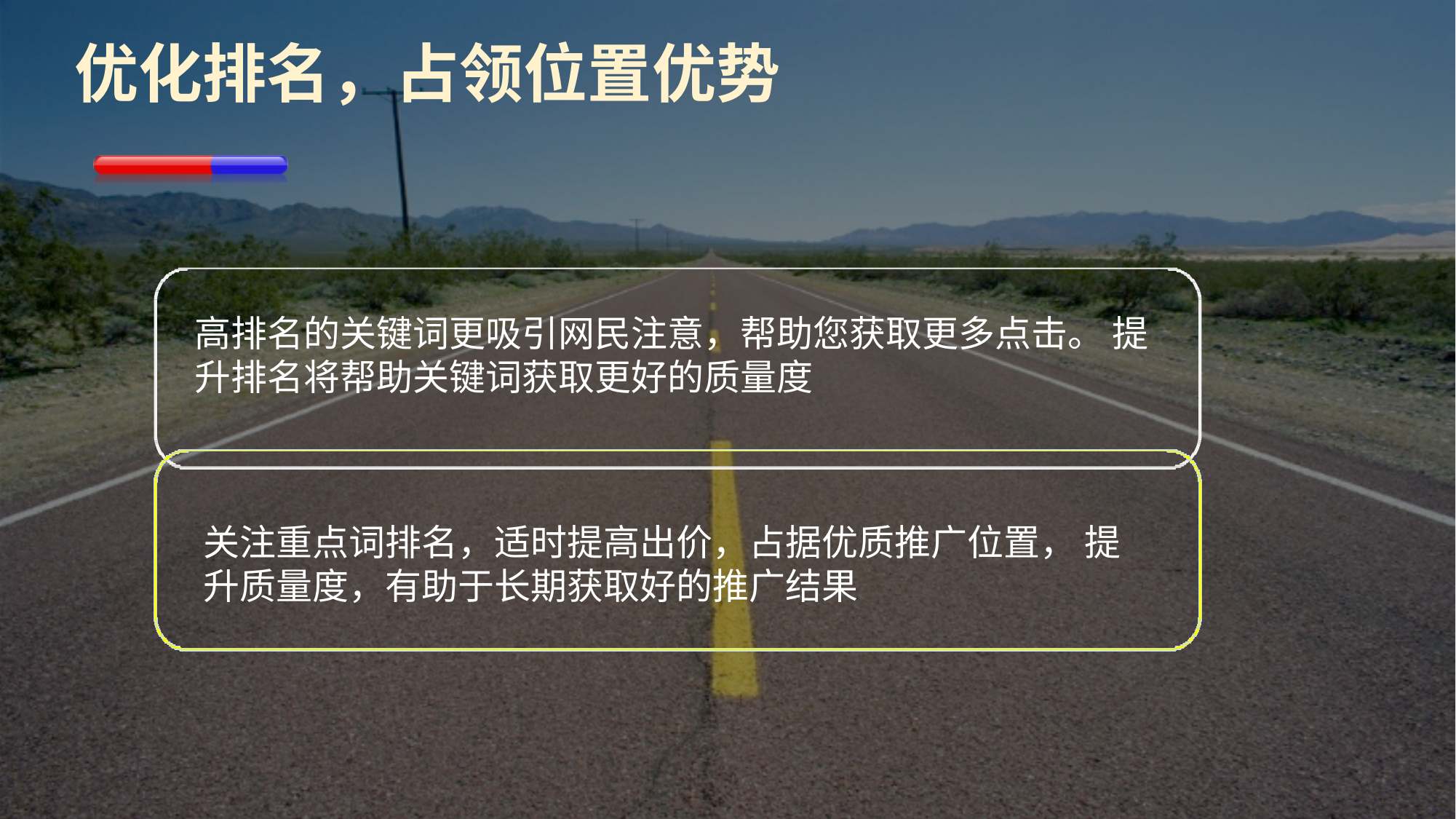

# 优化排名，占领位置优势

高排名的关键词更吸引网民注意，帮助您获取更多点击。 提升排名将帮助关键词获取更好的质量度

关注重点词排名，适时提高出价，占据优质推广位置， 提升质量度，有助于长期获取好的推广结果